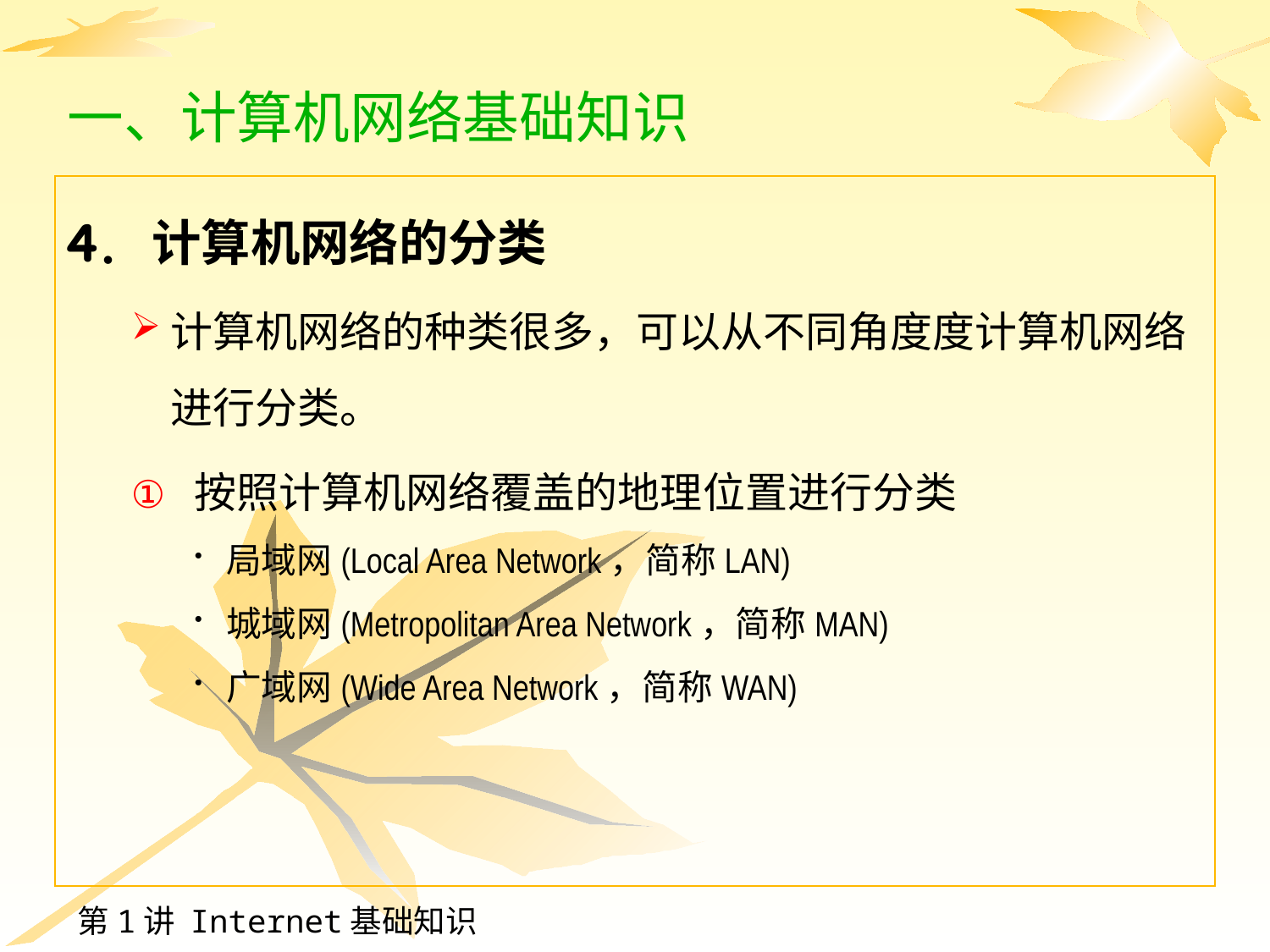

# 一、计算机网络基础知识
4. 计算机网络的分类
计算机网络的种类很多，可以从不同角度度计算机网络进行分类。
按照计算机网络覆盖的地理位置进行分类
局域网(Local Area Network，简称LAN)
城域网(Metropolitan Area Network，简称MAN)
广域网(Wide Area Network，简称WAN)